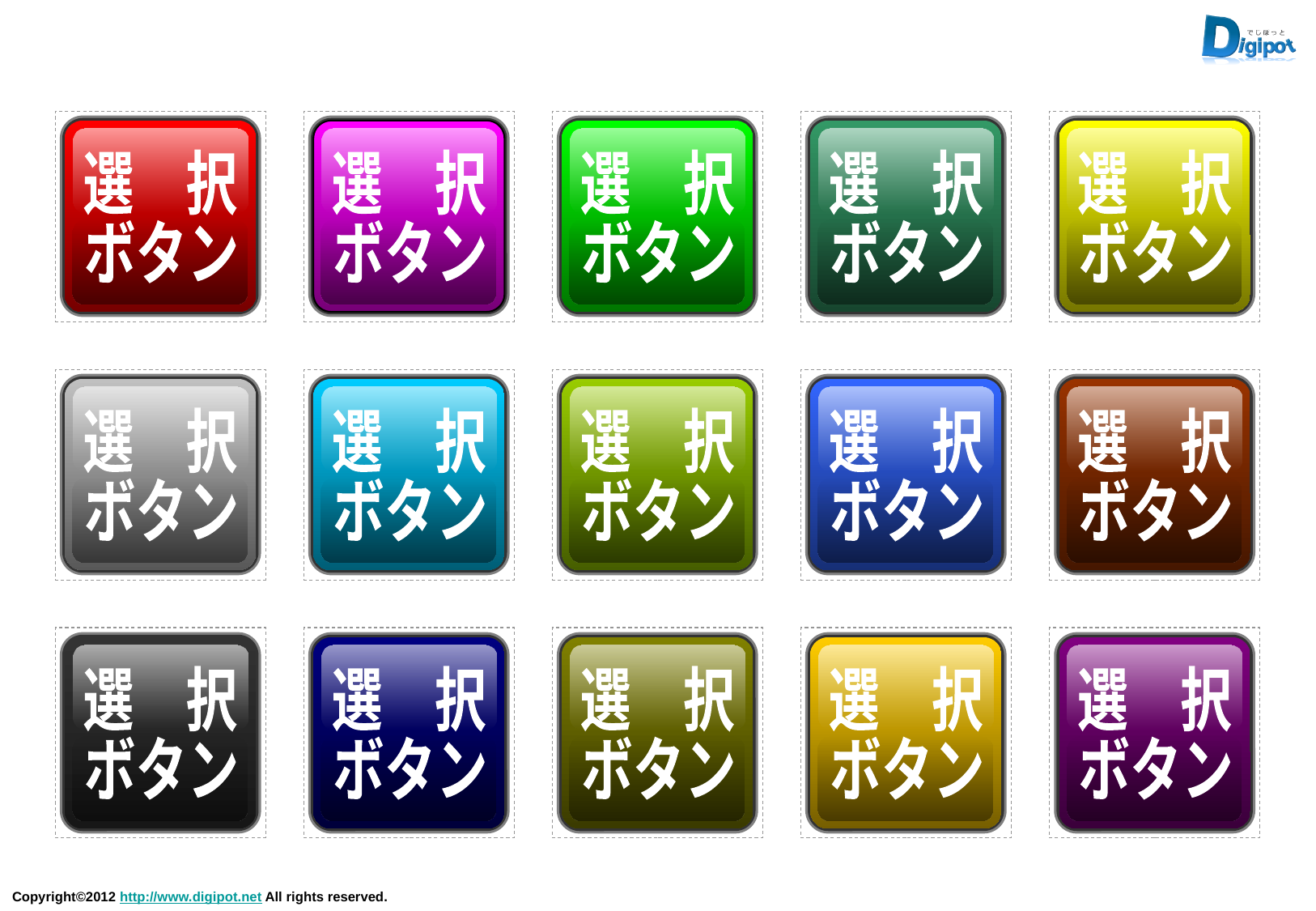

選　択
ボタン
選　択
ボタン
選　択
ボタン
選　択
ボタン
選　択
ボタン

選　択
ボタン
選　択
ボタン
選　択
ボタン
選　択
ボタン
選　択
ボタン

選　択
ボタン
選　択
ボタン
選　択
ボタン
選　択
ボタン
選　択
ボタン